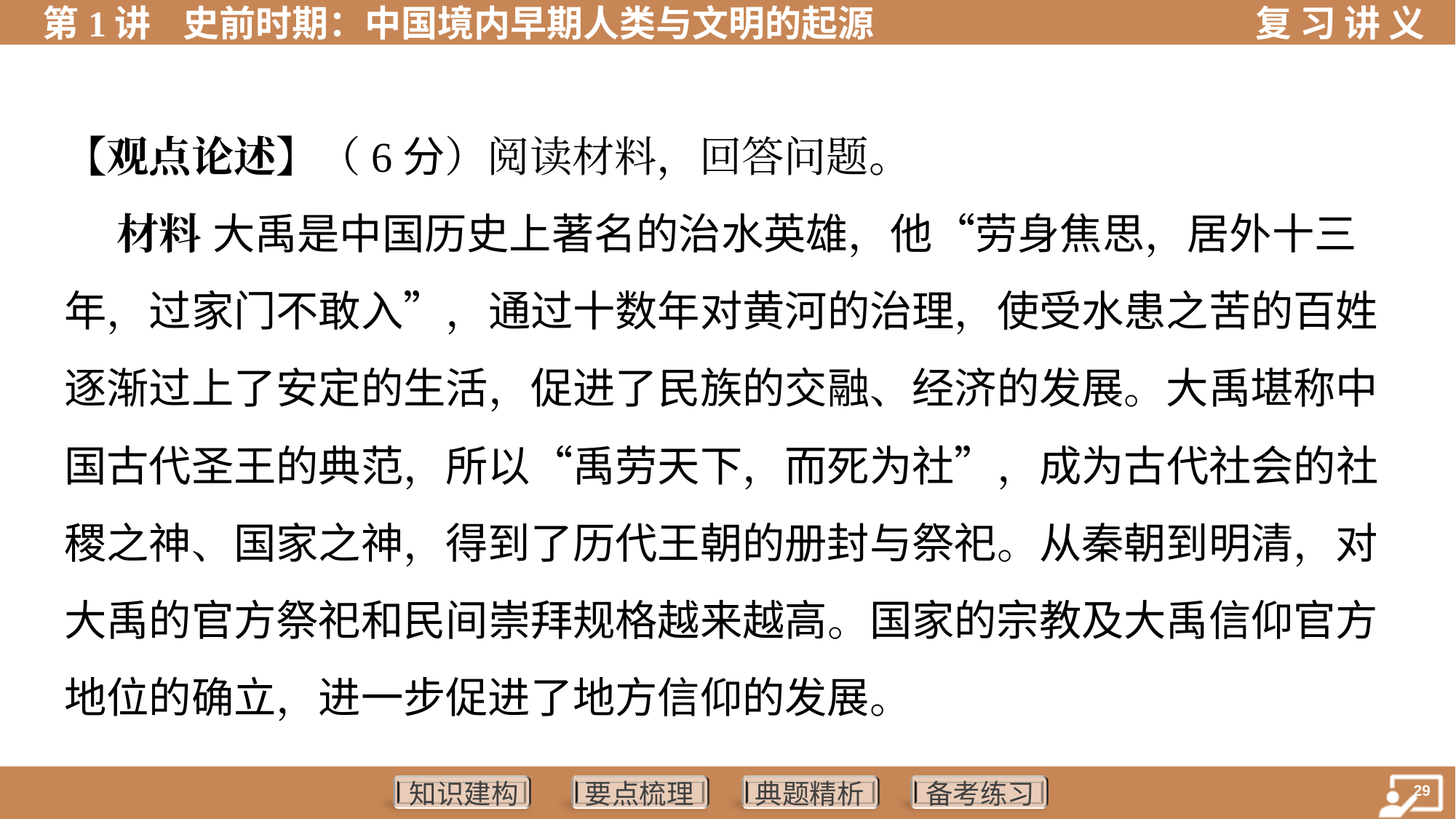

【观点论述】（6分）阅读材料，回答问题。
    材料 大禹是中国历史上著名的治水英雄，他“劳身焦思，居外十三
年，过家门不敢入”，通过十数年对黄河的治理，使受水患之苦的百姓
逐渐过上了安定的生活，促进了民族的交融、经济的发展。大禹堪称中
国古代圣王的典范，所以“禹劳天下，而死为社”，成为古代社会的社
稷之神、国家之神，得到了历代王朝的册封与祭祀。从秦朝到明清，对
大禹的官方祭祀和民间崇拜规格越来越高。国家的宗教及大禹信仰官方
地位的确立，进一步促进了地方信仰的发展。